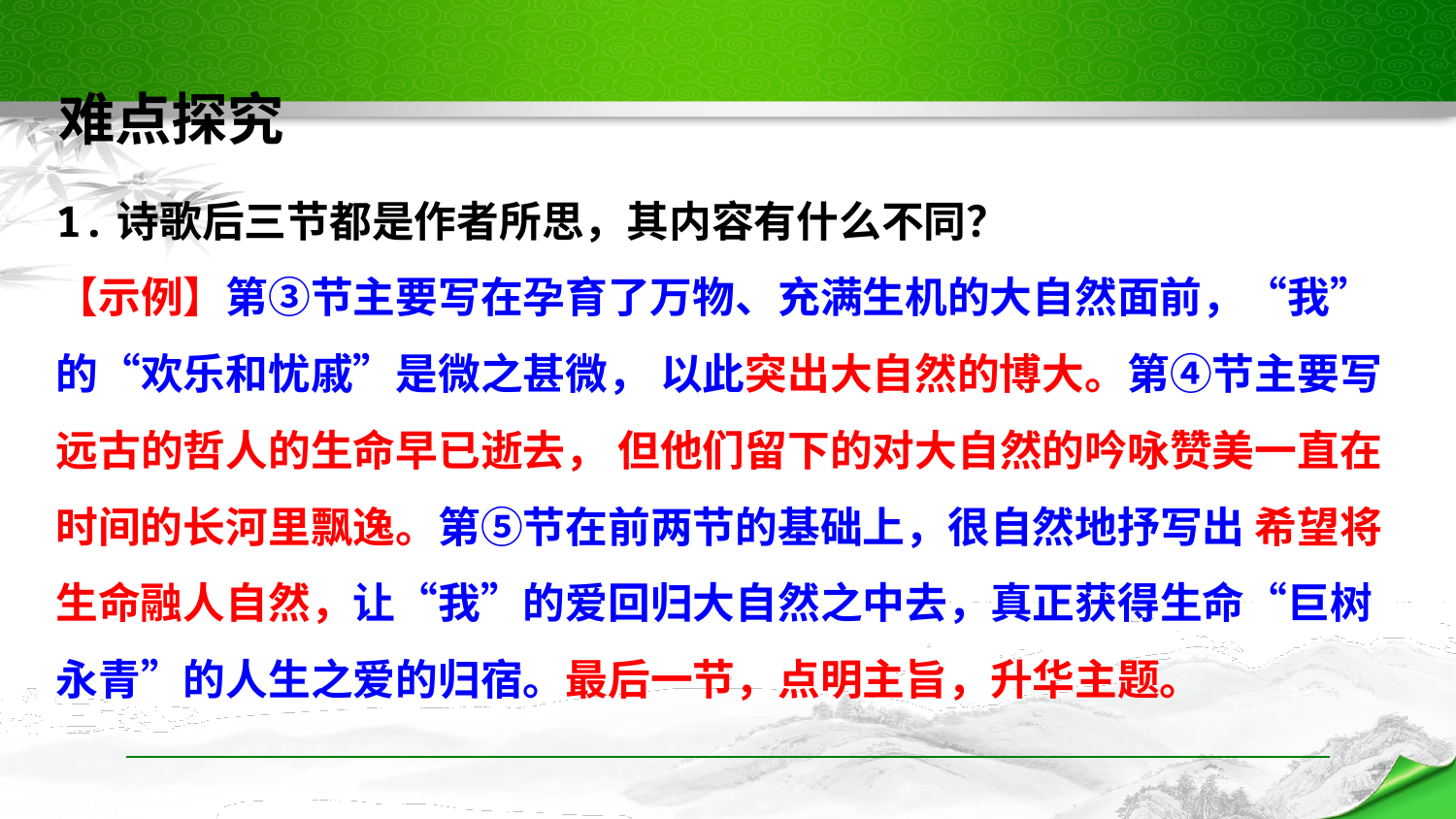

难点探究
1.诗歌后三节都是作者所思，其内容有什么不同？
【示例】第③节主要写在孕育了万物、充满生机的大自然面前，“我”的“欢乐和忧戚”是微之甚微， 以此突出大自然的博大。第④节主要写远古的哲人的生命早已逝去， 但他们留下的对大自然的吟咏赞美一直在时间的长河里飘逸。第⑤节在前两节的基础上，很自然地抒写出 希望将生命融人自然，让“我”的爱回归大自然之中去，真正获得生命“巨树永青”的人生之爱的归宿。最后一节，点明主旨，升华主题。